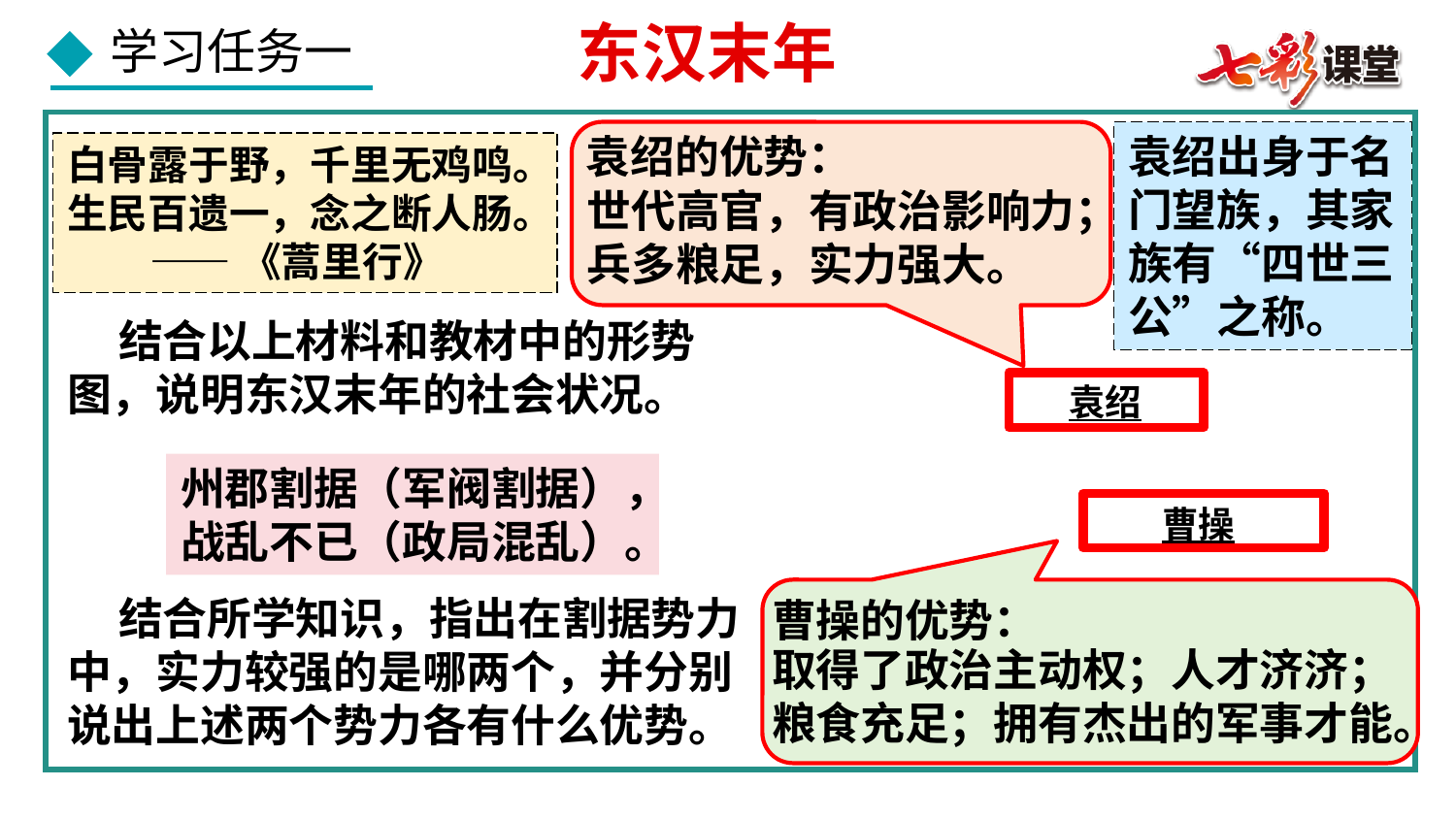

东汉末年
袁绍的优势：

袁绍出身于名门望族，其家族有“四世三公”之称。
白骨露于野，千里无鸡鸣。生民百遗一，念之断人肠。
         ——《蒿里行》
世代高官，有政治影响力；
兵多粮足，实力强大。
    结合以上材料和教材中的形势图，说明东汉末年的社会状况。
袁绍

州郡割据（军阀割据），
战乱不已（政局混乱）。

曹操

曹操的优势：
    结合所学知识，指出在割据势力中，实力较强的是哪两个，并分别说出上述两个势力各有什么优势。
取得了政治主动权；人才济济；
粮食充足；拥有杰出的军事才能。